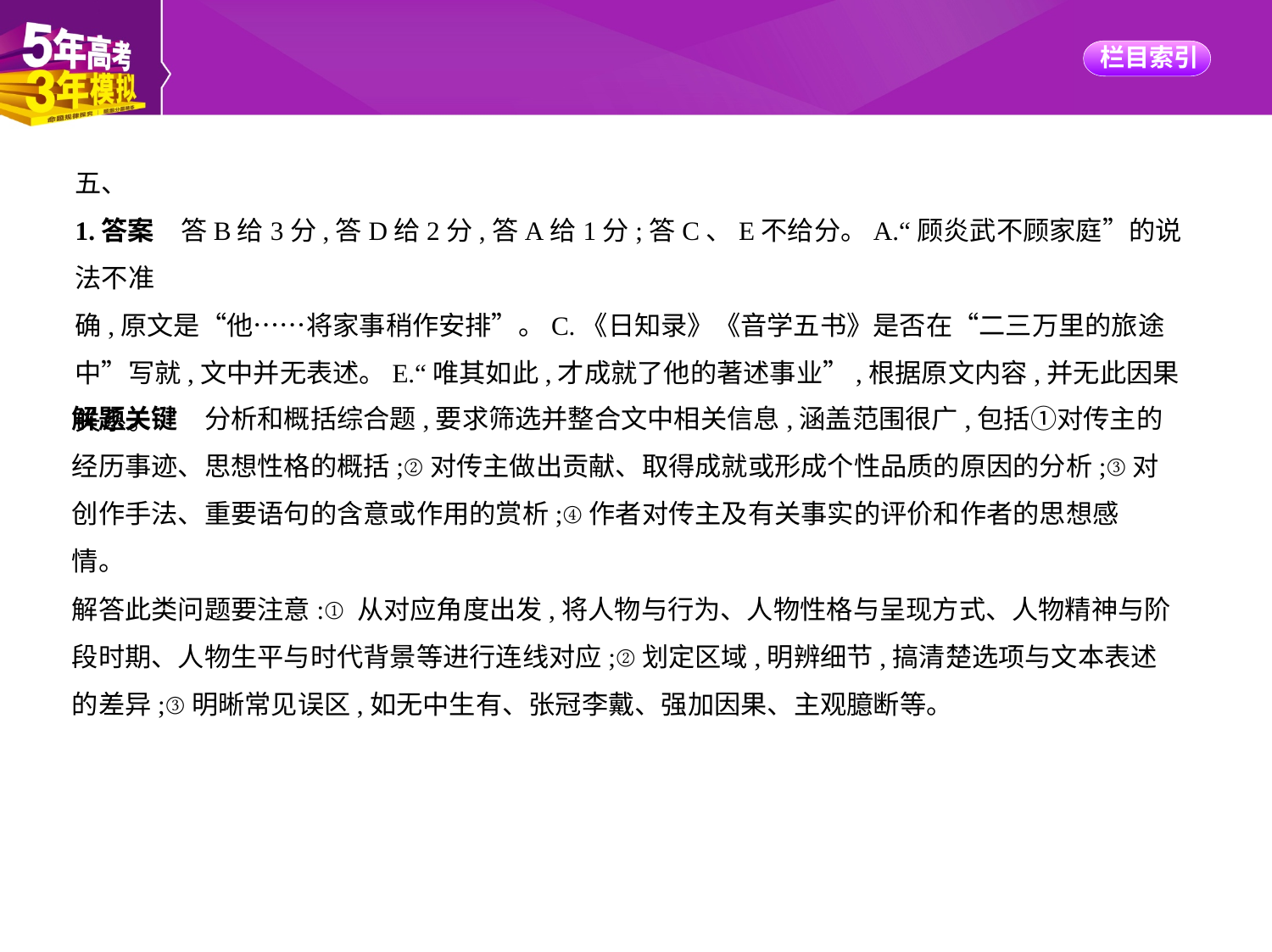

五、
1.答案　答B给3分,答D给2分,答A给1分;答C、E不给分。A.“顾炎武不顾家庭”的说法不准
确,原文是“他……将家事稍作安排”。C.《日知录》《音学五书》是否在“二三万里的旅途
中”写就,文中并无表述。E.“唯其如此,才成就了他的著述事业”,根据原文内容,并无此因果
关系。
解题关键　分析和概括综合题,要求筛选并整合文中相关信息,涵盖范围很广,包括①对传主的
经历事迹、思想性格的概括;②对传主做出贡献、取得成就或形成个性品质的原因的分析;③对
创作手法、重要语句的含意或作用的赏析;④作者对传主及有关事实的评价和作者的思想感
情。
解答此类问题要注意:①从对应角度出发,将人物与行为、人物性格与呈现方式、人物精神与阶
段时期、人物生平与时代背景等进行连线对应;②划定区域,明辨细节,搞清楚选项与文本表述
的差异;③明晰常见误区,如无中生有、张冠李戴、强加因果、主观臆断等。